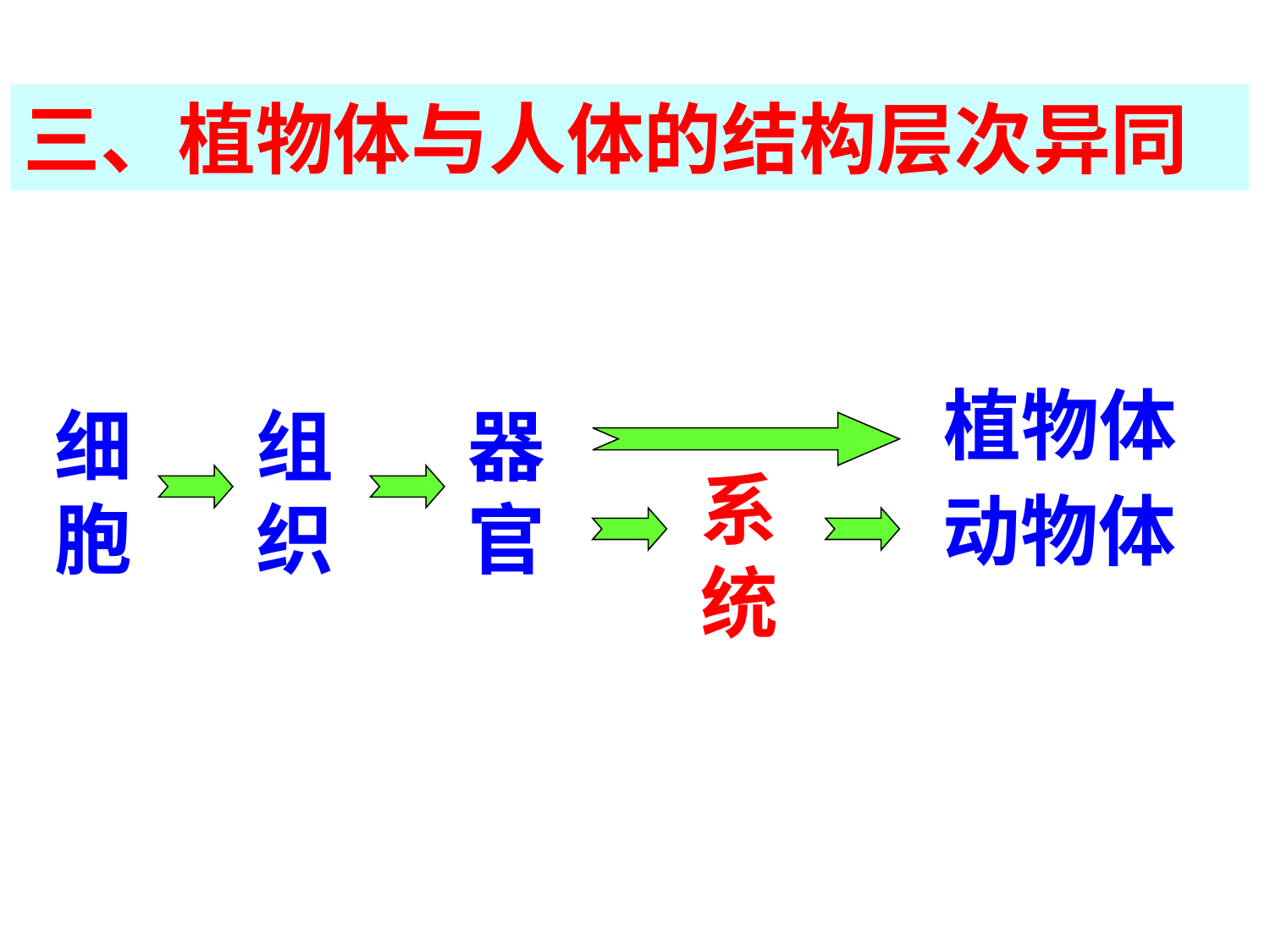

三、植物体与人体的结构层次异同
植物体
细胞
组织
器官

系统

动物体